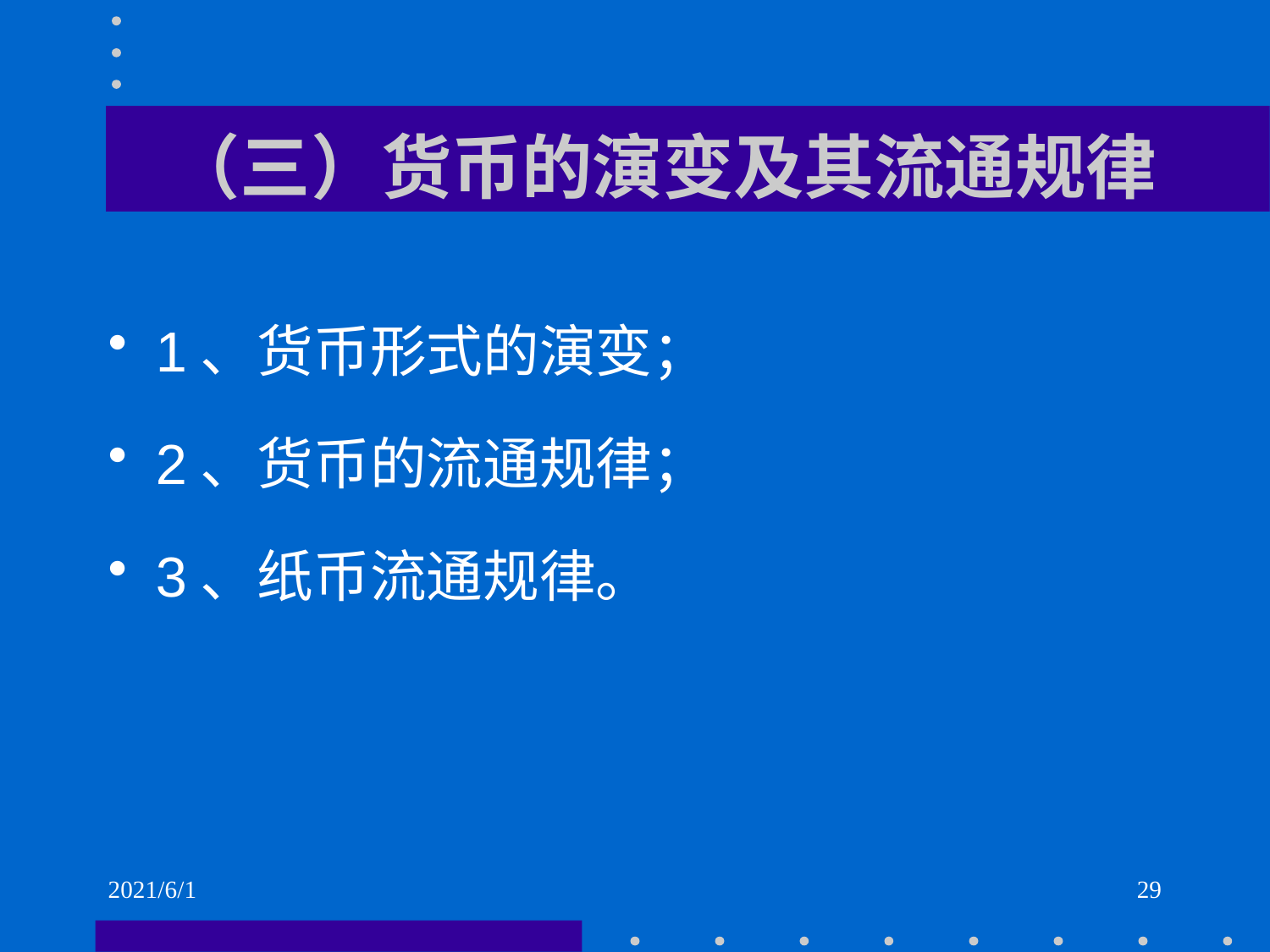

# （三）货币的演变及其流通规律
1、货币形式的演变；
2、货币的流通规律；
3、纸币流通规律。

2021/6/1
29